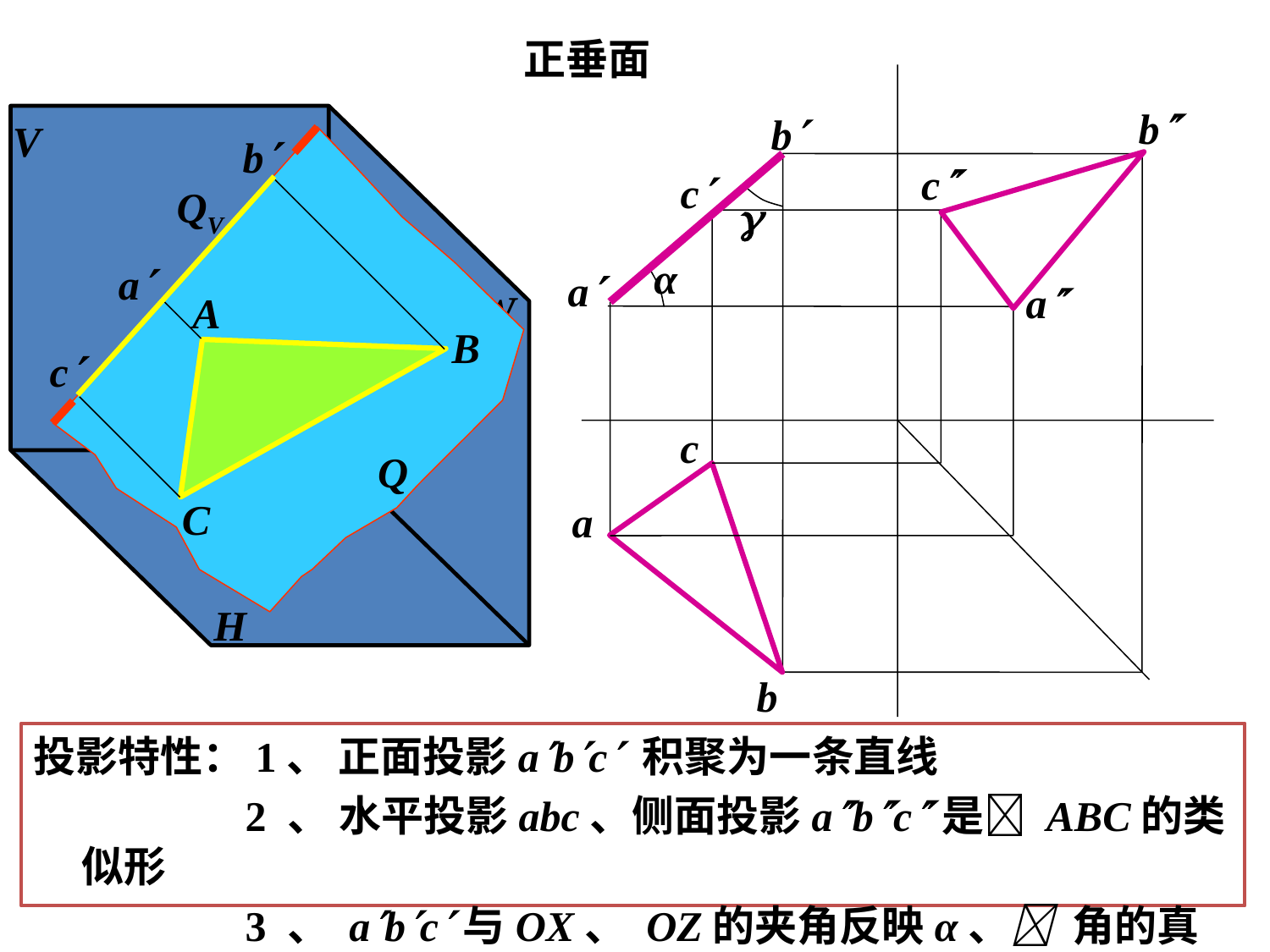

正垂面

b″
b′
c″

c′
γ

α
a′
a″

c

a

b

V
W
H
b′

a′

B
c′

C
A

QV

Q
投影特性：1、 正面投影a′b′c′ 积聚为一条直线
                    2 、 水平投影abc、侧面投影a″b″c″是Δ ABC的类似形
                    3 、 a′b′c′与OX、 OZ的夹角反映α、γ  角的真实大小